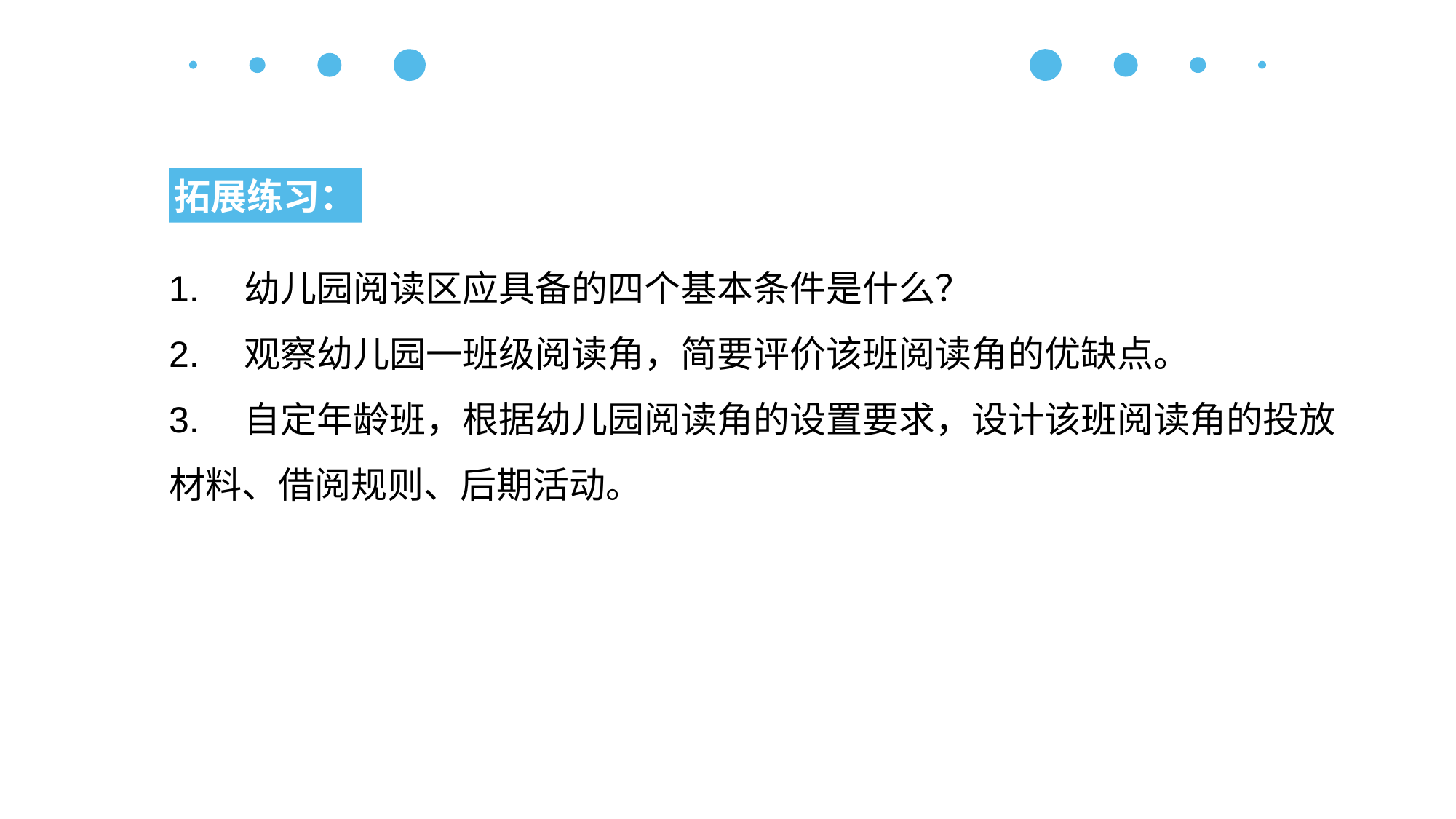

拓展练习：
1.　幼儿园阅读区应具备的四个基本条件是什么？
2.　观察幼儿园一班级阅读角，简要评价该班阅读角的优缺点。
3.　自定年龄班，根据幼儿园阅读角的设置要求，设计该班阅读角的投放材料、借阅规则、后期活动。